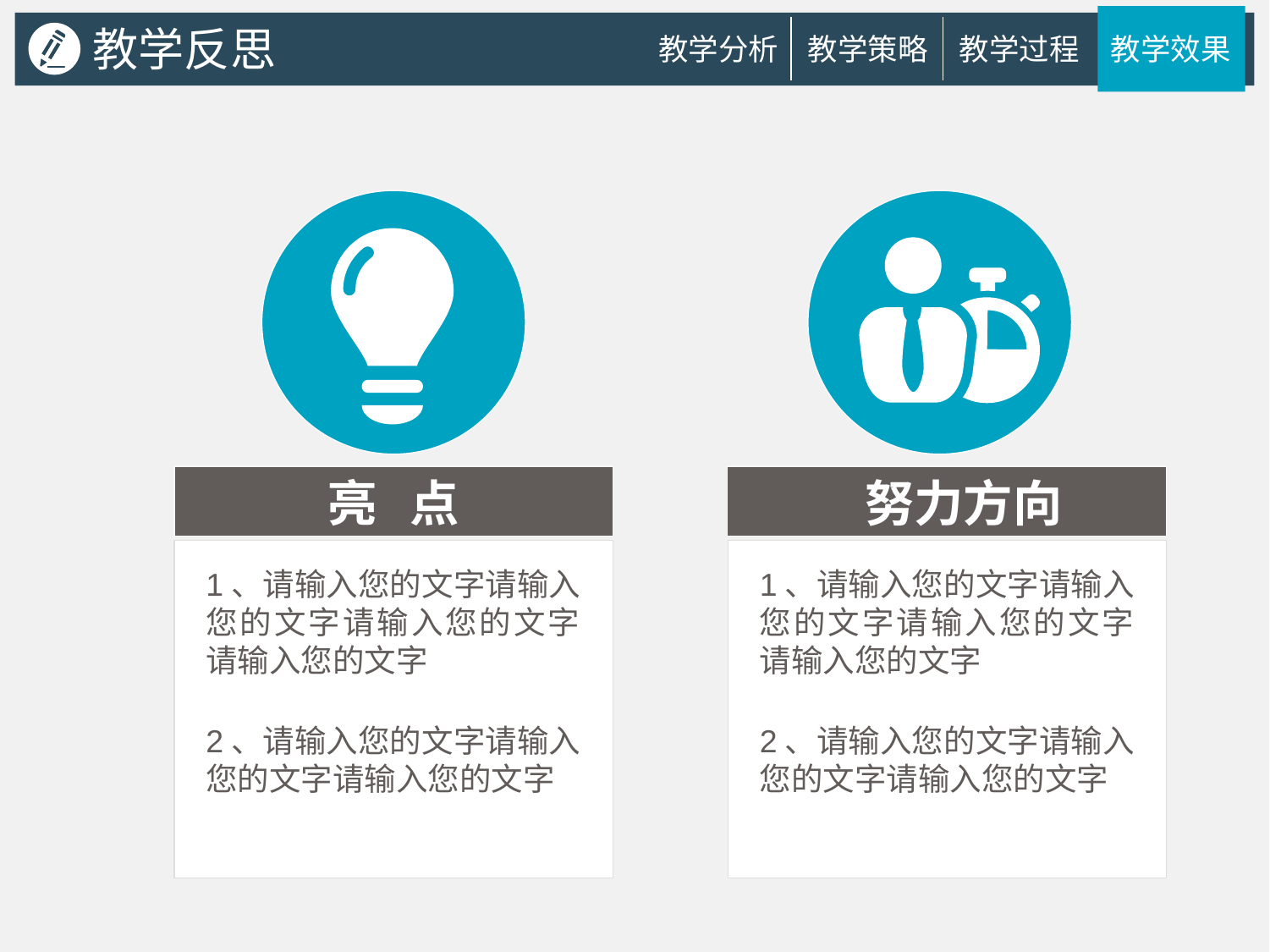

教学反思

教学分析
教学策略
教学过程
教学效果

亮   点

努力方向

1、请输入您的文字请输入您的文字请输入您的文字请输入您的文字
1、请输入您的文字请输入您的文字请输入您的文字请输入您的文字
2、请输入您的文字请输入您的文字请输入您的文字
2、请输入您的文字请输入您的文字请输入您的文字